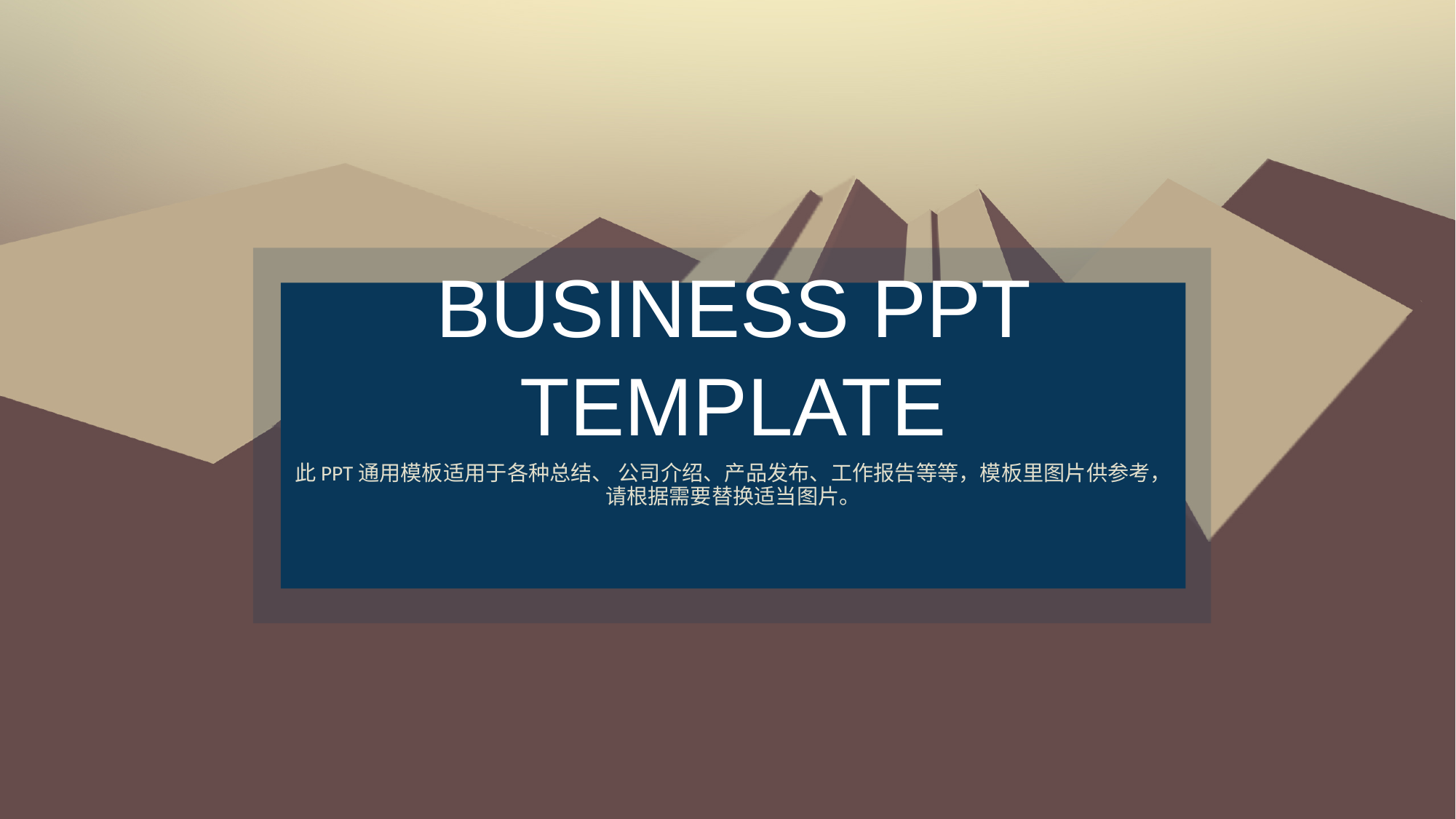

BUSINESS PPT TEMPLATE

此PPT通用模板适用于各种总结、 公司介绍、产品发布、工作报告等等，模板里图片供参考，请根据需要替换适当图片。